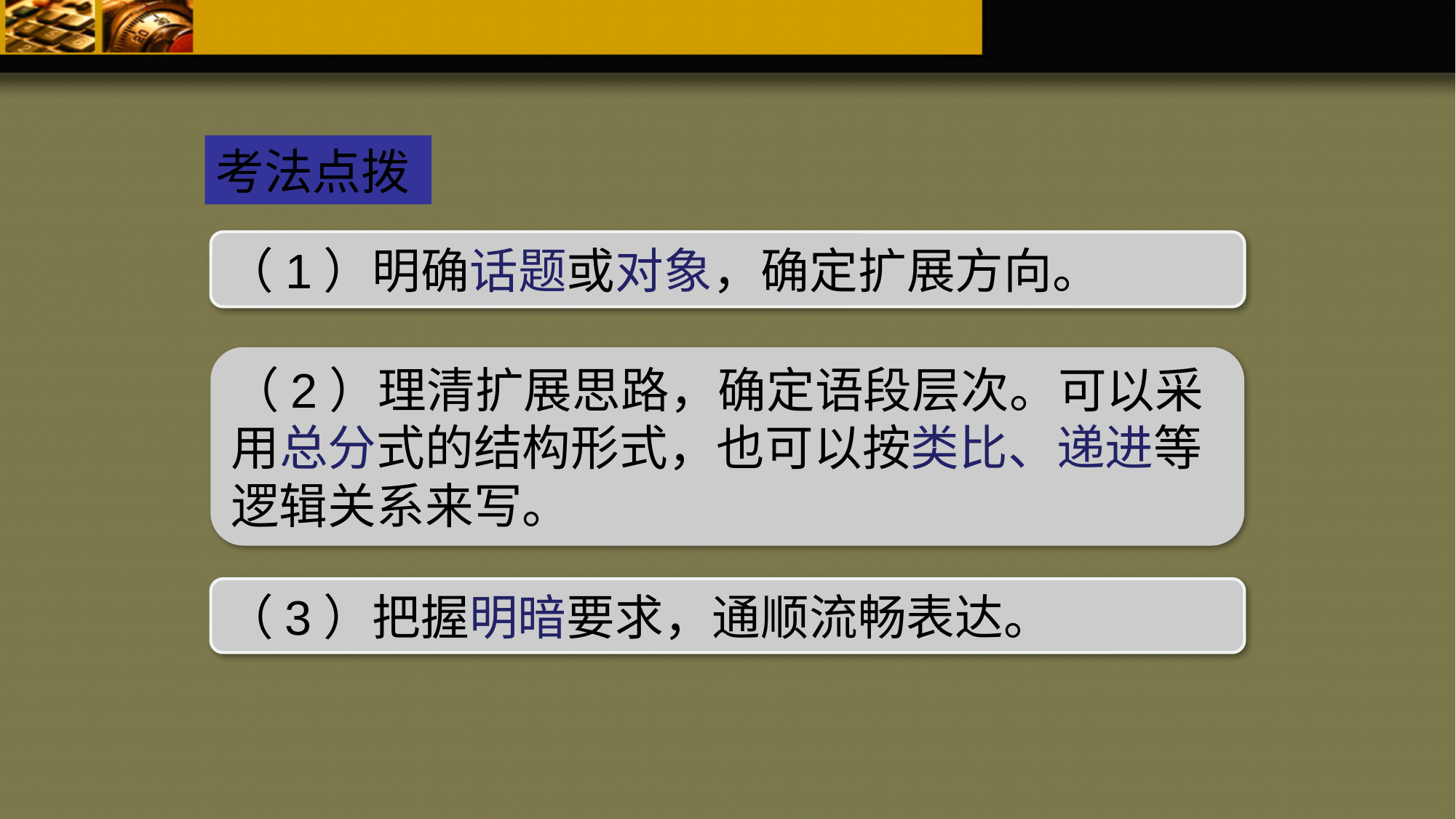

考法点拨
（1）明确话题或对象，确定扩展方向。
（2）理清扩展思路，确定语段层次。可以采用总分式的结构形式，也可以按类比、递进等逻辑关系来写。
（3）把握明暗要求，通顺流畅表达。